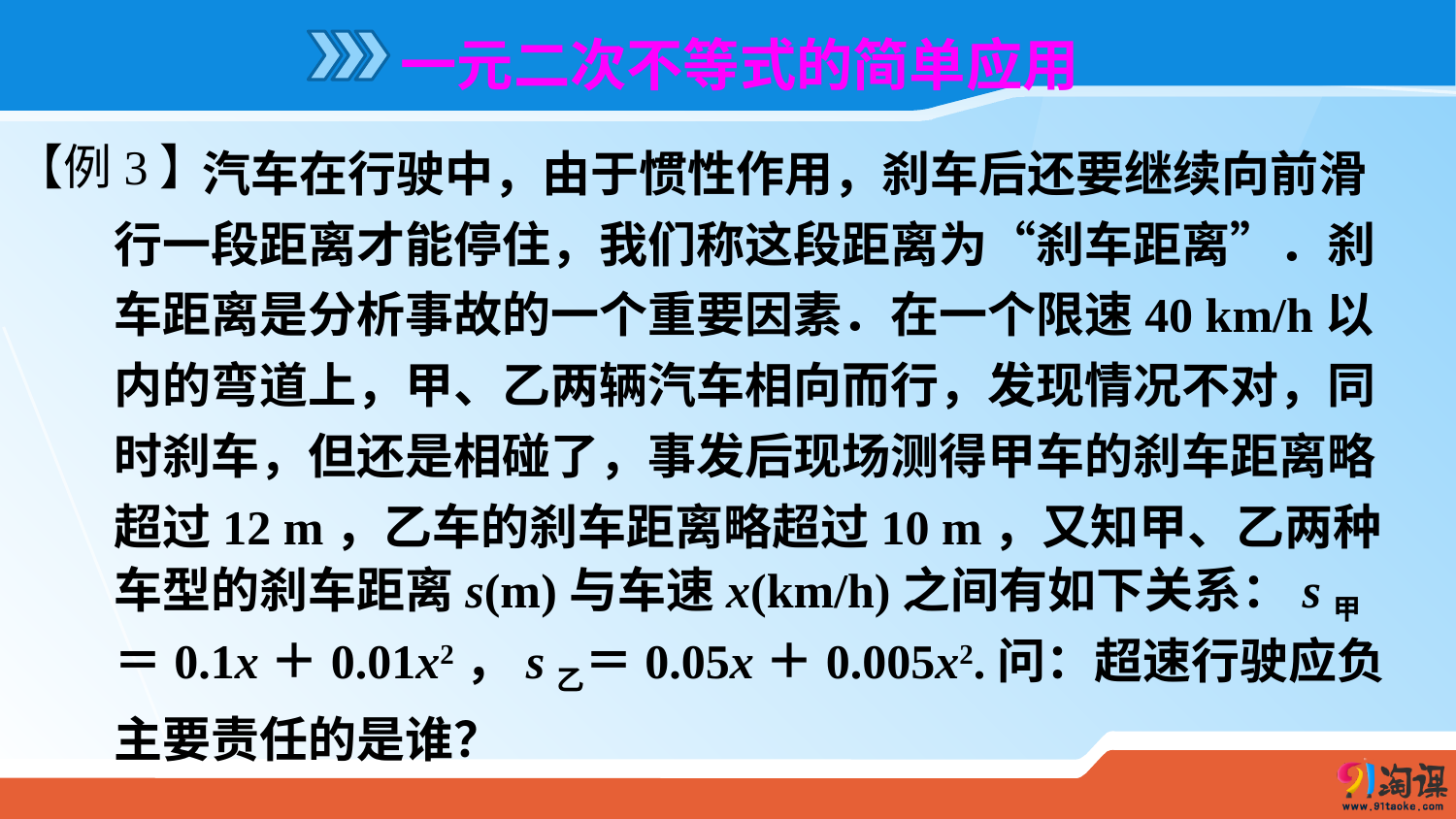

一元二次不等式的简单应用

       汽车在行驶中，由于惯性作用，刹车后还要继续向前滑行一段距离才能停住，我们称这段距离为“刹车距离”．刹车距离是分析事故的一个重要因素．在一个限速40 km/h以内的弯道上，甲、乙两辆汽车相向而行，发现情况不对，同时刹车，但还是相碰了，事发后现场测得甲车的刹车距离略超过12 m，乙车的刹车距离略超过10 m，又知甲、乙两种车型的刹车距离s(m)与车速x(km/h)之间有如下关系：s甲＝0.1x＋0.01x2，s乙＝0.05x＋0.005x2.问：超速行驶应负主要责任的是谁？

【例3】